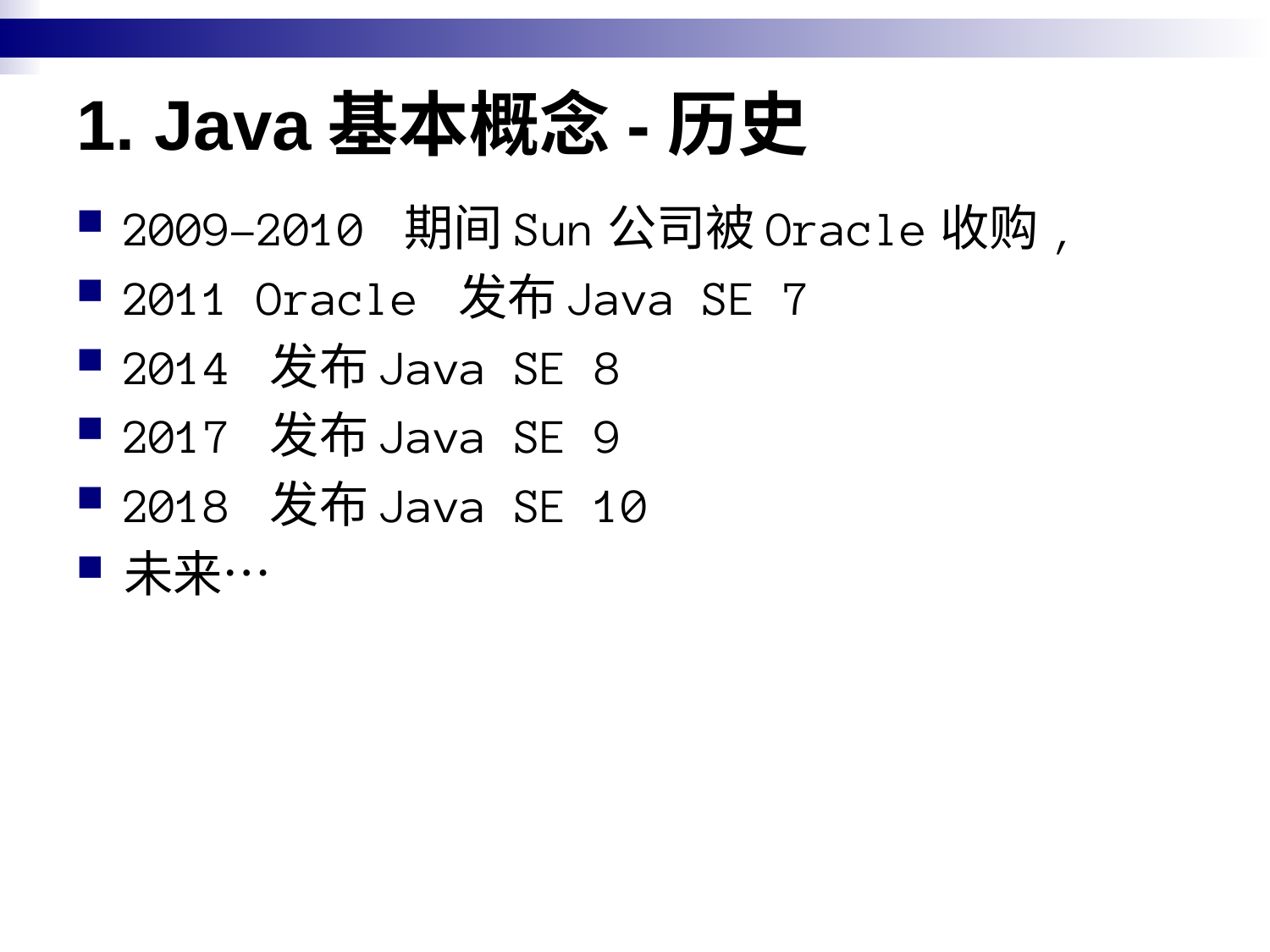

# 1. Java基本概念-历史
2009-2010 期间Sun公司被Oracle收购,
2011 Oracle 发布Java SE 7
2014 发布Java SE 8
2017 发布Java SE 9
2018 发布Java SE 10
未来…